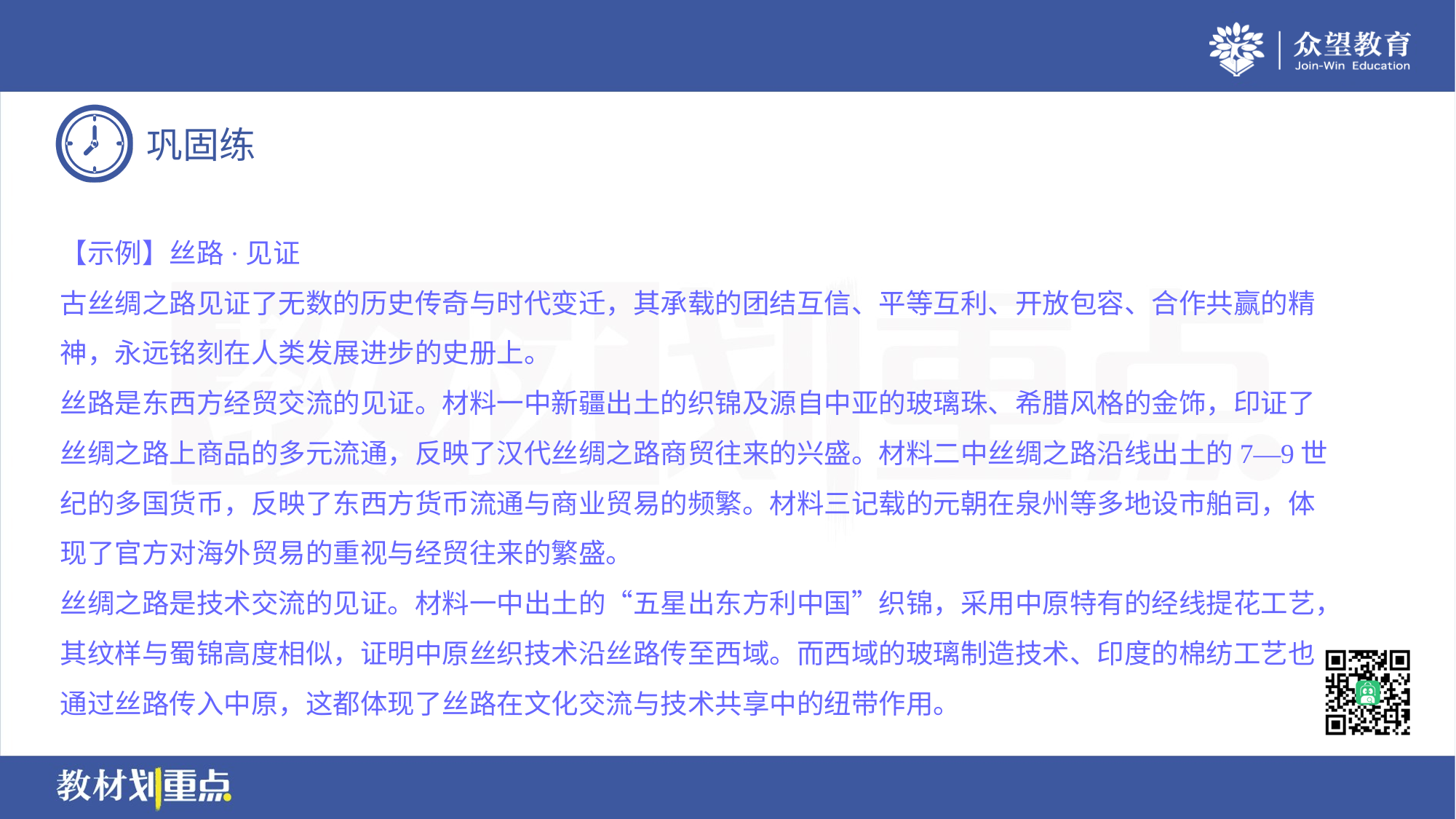

【示例】丝路·见证
古丝绸之路见证了无数的历史传奇与时代变迁，其承载的团结互信、平等互利、开放包容、合作共赢的精
神，永远铭刻在人类发展进步的史册上。
丝路是东西方经贸交流的见证。材料一中新疆出土的织锦及源自中亚的玻璃珠、希腊风格的金饰，印证了
丝绸之路上商品的多元流通，反映了汉代丝绸之路商贸往来的兴盛。材料二中丝绸之路沿线出土的7—9世
纪的多国货币，反映了东西方货币流通与商业贸易的频繁。材料三记载的元朝在泉州等多地设市舶司，体
现了官方对海外贸易的重视与经贸往来的繁盛。
丝绸之路是技术交流的见证。材料一中出土的“五星出东方利中国”织锦，采用中原特有的经线提花工艺，
其纹样与蜀锦高度相似，证明中原丝织技术沿丝路传至西域。而西域的玻璃制造技术、印度的棉纺工艺也
通过丝路传入中原，这都体现了丝路在文化交流与技术共享中的纽带作用。